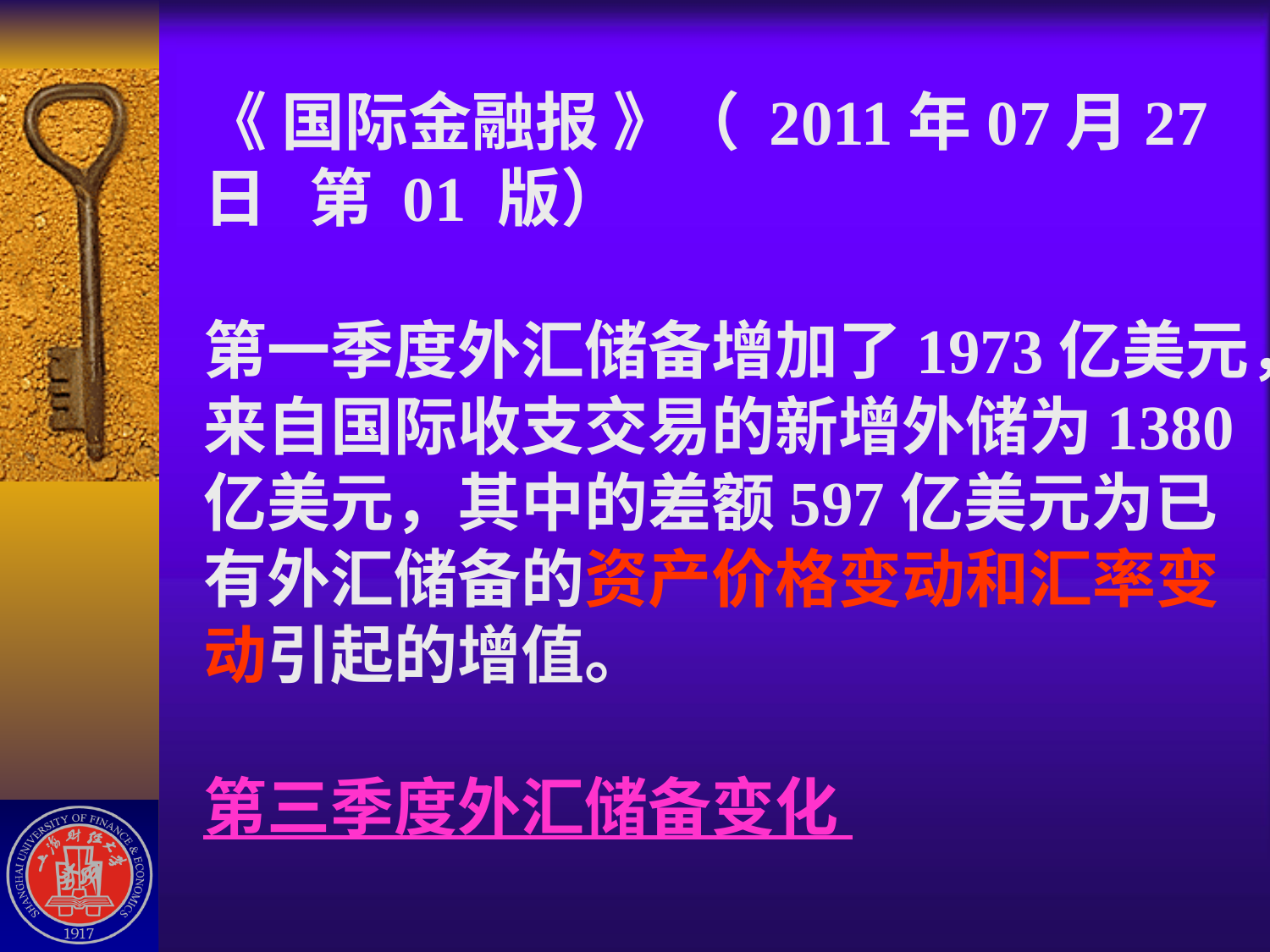

# 《 国际金融报 》（ 2011年07月27日   第 01 版） 第一季度外汇储备增加了1973亿美元，来自国际收支交易的新增外储为1380亿美元，其中的差额597亿美元为已有外汇储备的资产价格变动和汇率变动引起的增值。 第三季度外汇储备变化